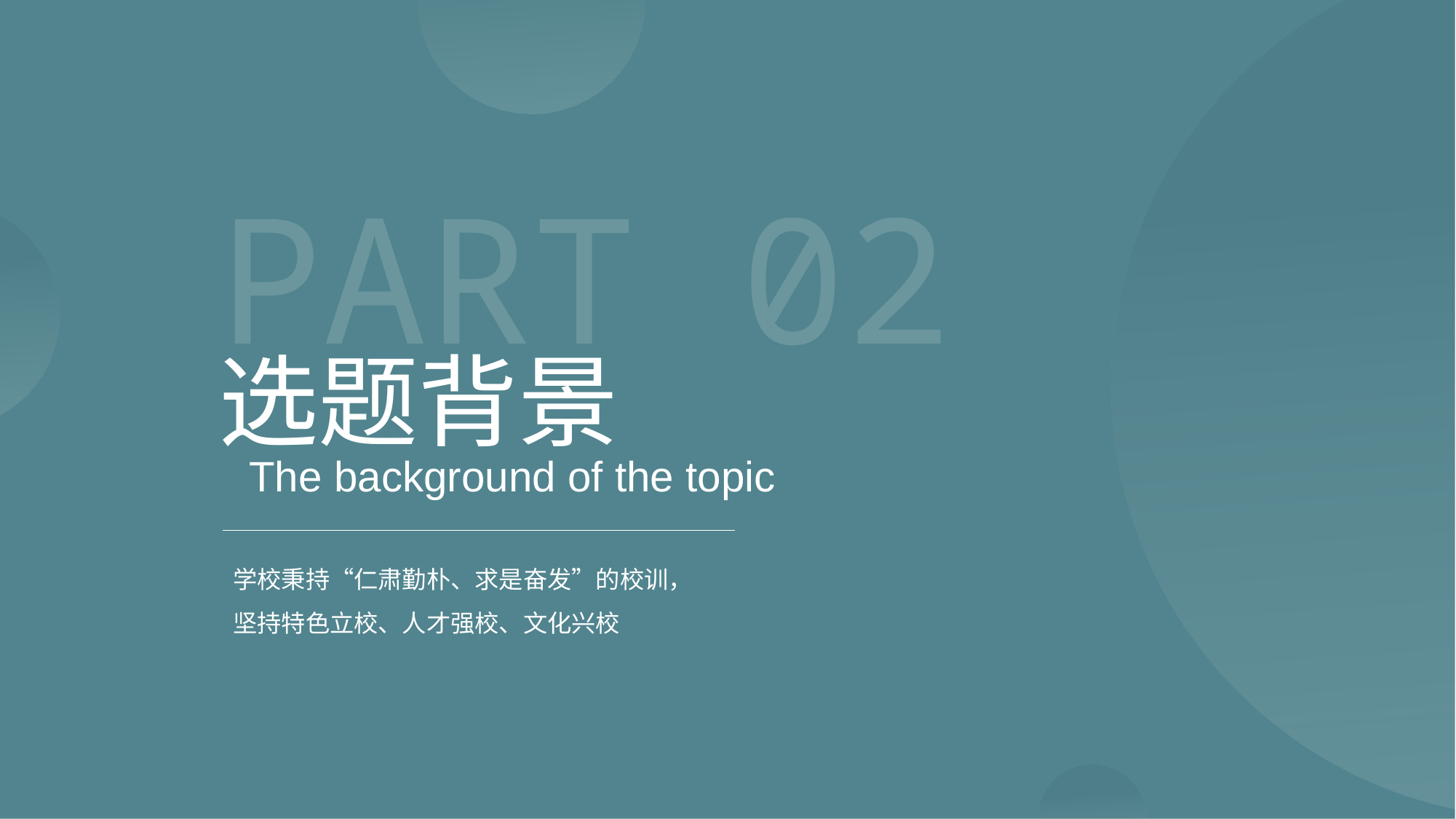

PART 02

选题背景
The background of the topic
学校秉持“仁肃勤朴、求是奋发”的校训，
坚持特色立校、人才强校、文化兴校